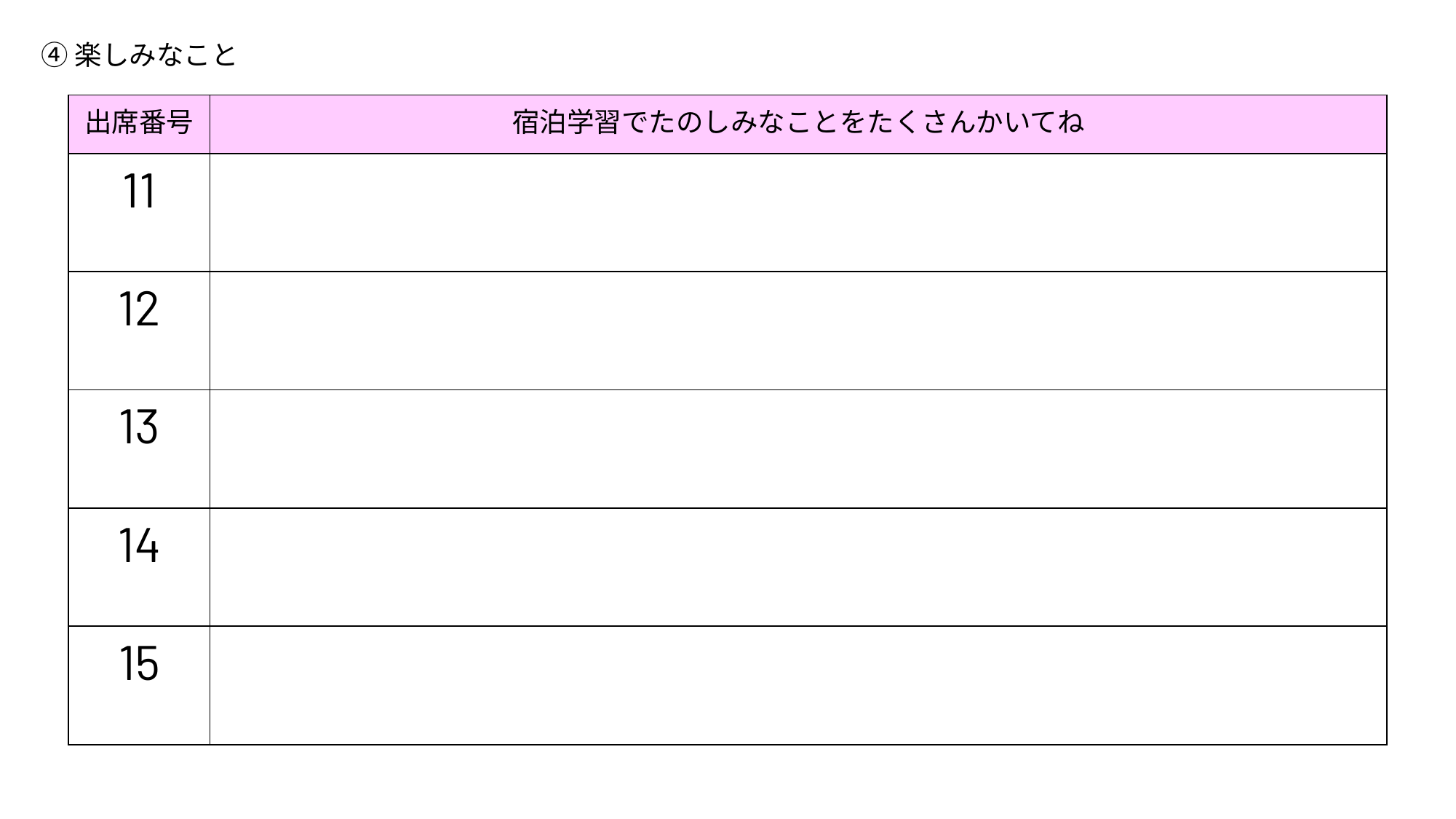

④楽しみなこと
| 出席番号 | 宿泊学習でたのしみなことをたくさんかいてね |
| --- | --- |
| 11 |  |
| 12 |  |
| 13 |  |
| 14 |  |
| 15 |  |